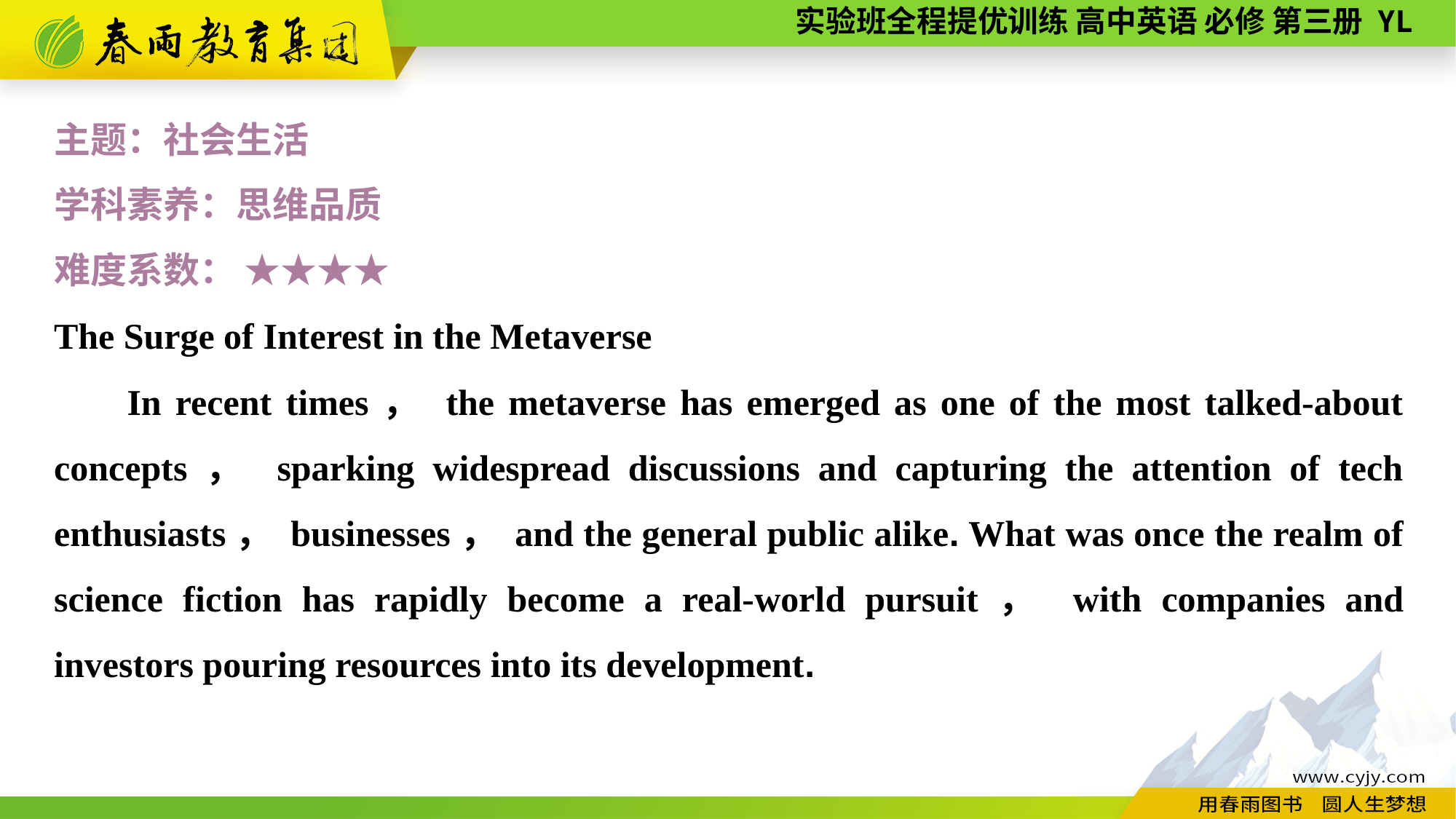

主题：社会生活
学科素养：思维品质
难度系数： ★★★★
The Surge of Interest in the Metaverse
In recent times， the metaverse has emerged as one of the most talked-about concepts， sparking widespread discussions and capturing the attention of tech enthusiasts， businesses， and the general public alike. What was once the realm of science fiction has rapidly become a real-world pursuit， with companies and investors pouring resources into its development.